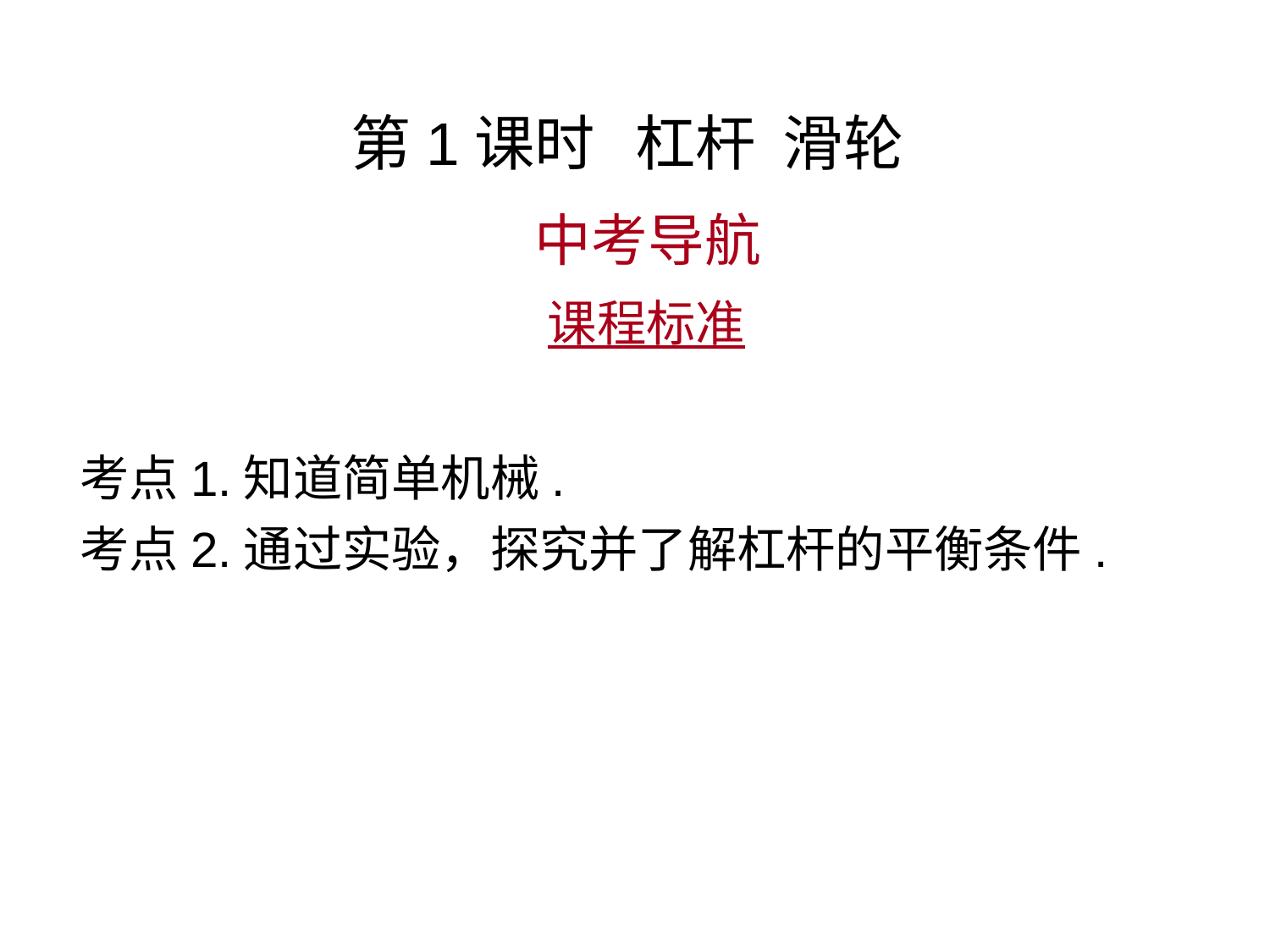

第1课时   杠杆  滑轮
 中考导航
 课程标准
考点1.知道简单机械.
考点2.通过实验，探究并了解杠杆的平衡条件.